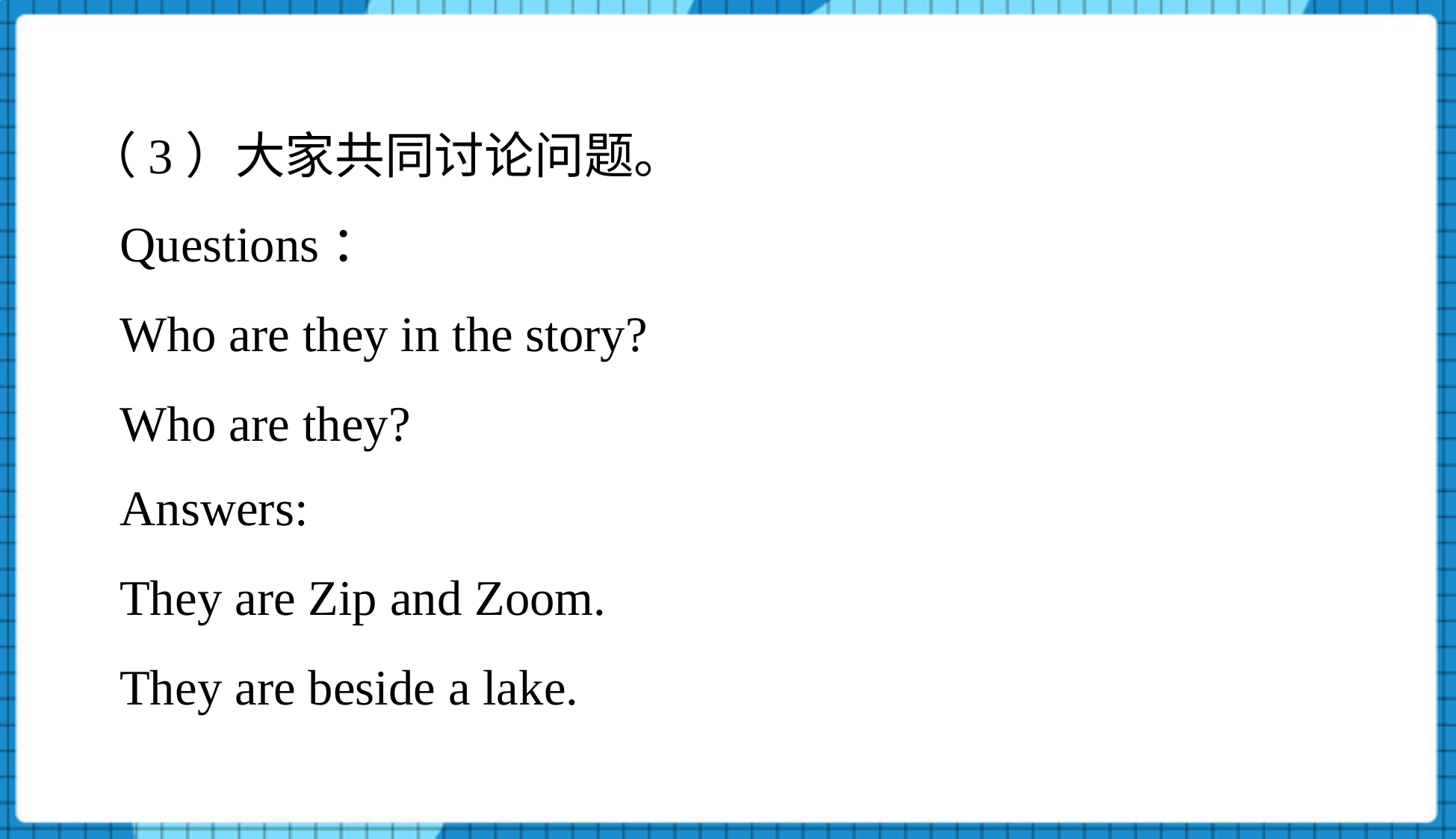

（3）大家共同讨论问题。
Questions：
Who are they in the story?
Who are they?

Answers:
They are Zip and Zoom.
They are beside a lake.